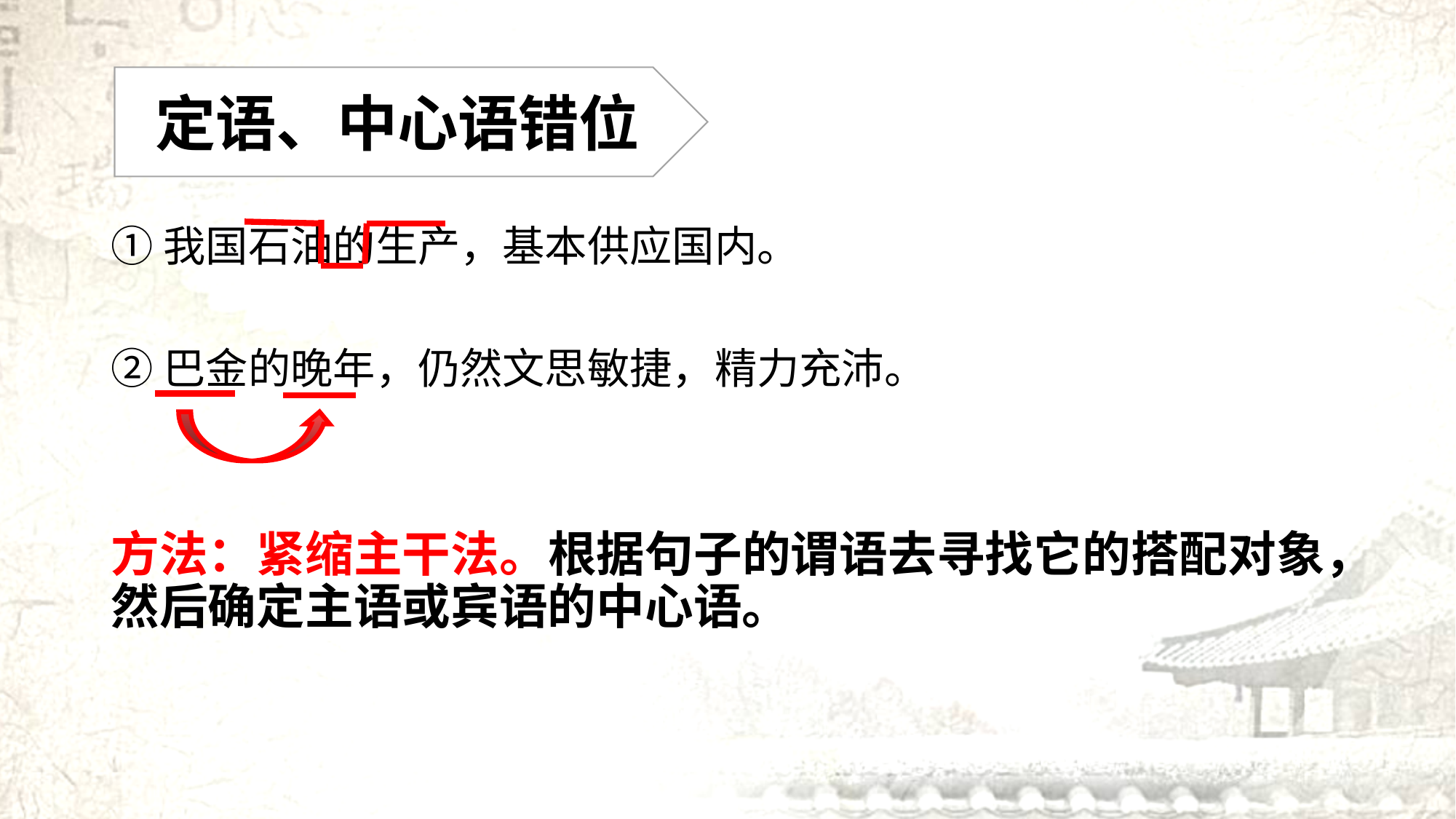

#
定语、中心语错位
①我国石油的生产，基本供应国内。

②巴金的晚年，仍然文思敏捷，精力充沛。

方法：紧缩主干法。根据句子的谓语去寻找它的搭配对象，然后确定主语或宾语的中心语。